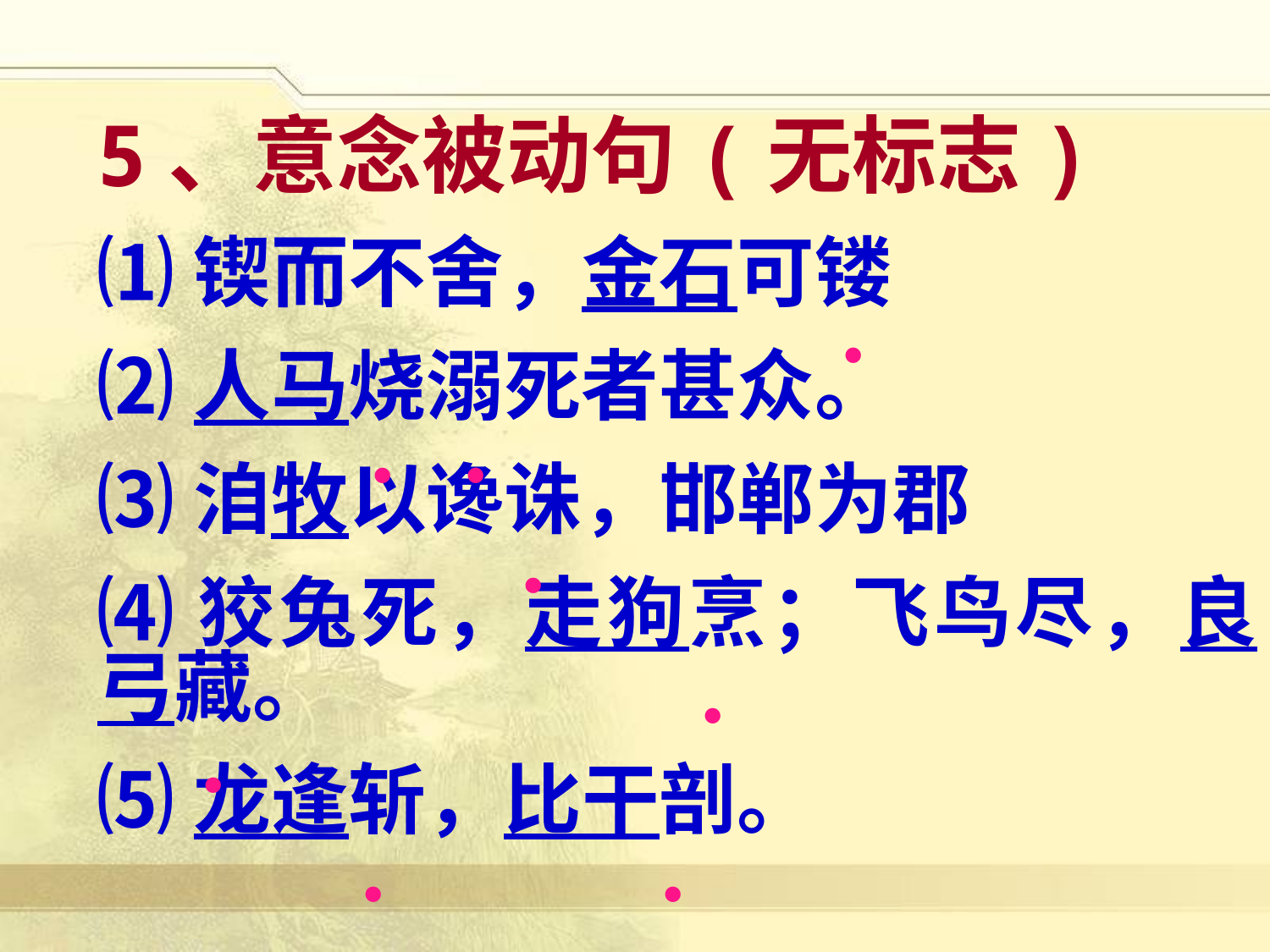

5、意念被动句(无标志)
⑴锲而不舍，金石可镂
⑵人马烧溺死者甚众。
⑶洎牧以谗诛，邯郸为郡
⑷狡兔死，走狗烹；飞鸟尽，良弓藏。
⑸龙逢斩，比干剖。
·
·
·
·
·
·
·
·